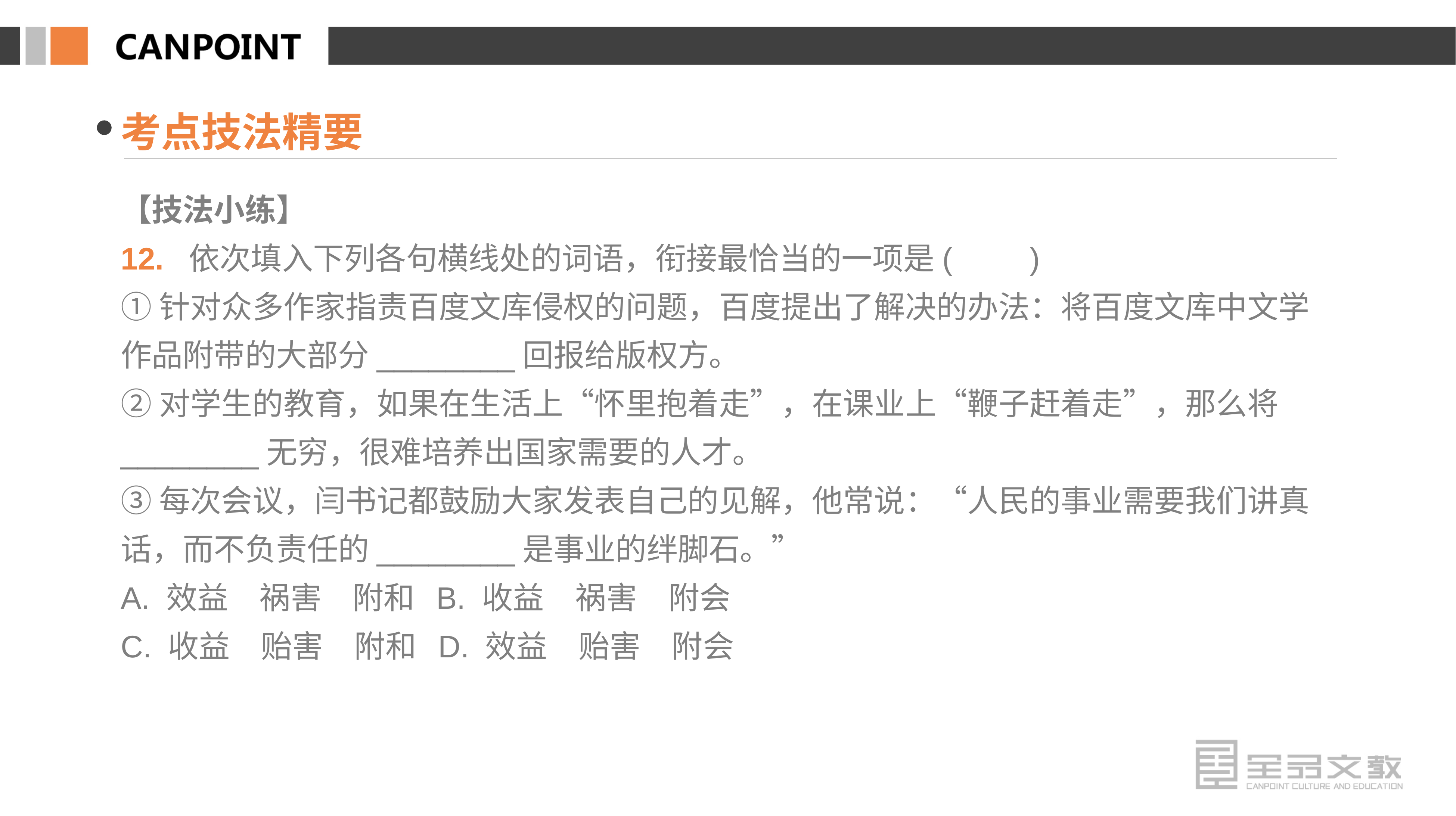

考点技法精要

【技法小练】
12.  依次填入下列各句横线处的词语，衔接最恰当的一项是(　　)
①针对众多作家指责百度文库侵权的问题，百度提出了解决的办法：将百度文库中文学作品附带的大部分________回报给版权方。
②对学生的教育，如果在生活上“怀里抱着走”，在课业上“鞭子赶着走”，那么将________无穷，很难培养出国家需要的人才。
③每次会议，闫书记都鼓励大家发表自己的见解，他常说：“人民的事业需要我们讲真话，而不负责任的________是事业的绊脚石。”
A. 效益　祸害　附和  B. 收益　祸害　附会
C. 收益　贻害　附和  D. 效益　贻害　附会